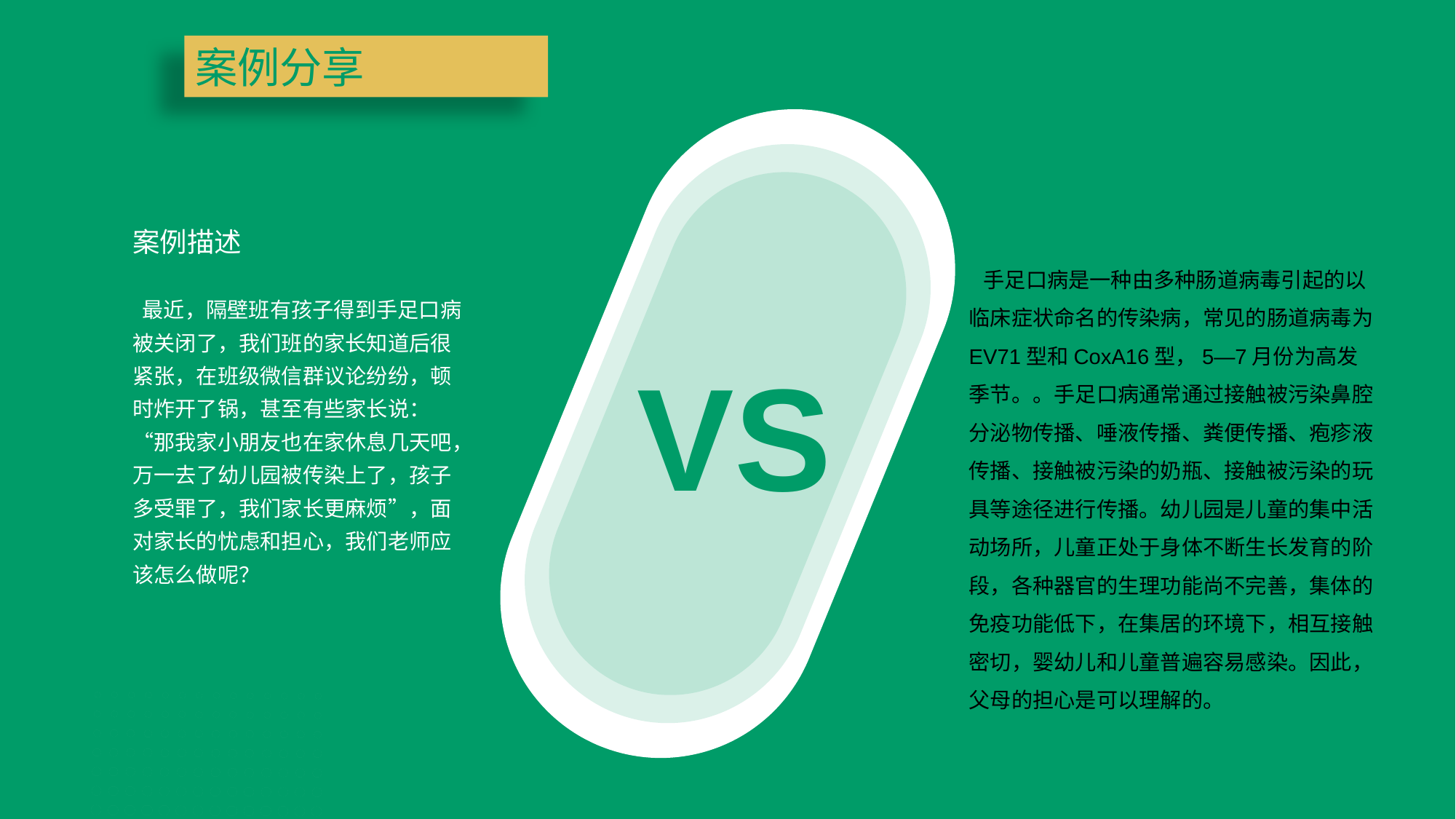

案例分享

案例分析
案例描述
  手足口病是一种由多种肠道病毒引起的以临床症状命名的传染病，常见的肠道病毒为EV71型和CoxA16型，5—7月份为高发季节。。手足口病通常通过接触被污染鼻腔分泌物传播、唾液传播、粪便传播、疱疹液传播、接触被污染的奶瓶、接触被污染的玩具等途径进行传播。幼儿园是儿童的集中活动场所，儿童正处于身体不断生长发育的阶段，各种器官的生理功能尚不完善，集体的免疫功能低下，在集居的环境下，相互接触密切，婴幼儿和儿童普遍容易感染。因此，父母的担心是可以理解的。

 最近，隔壁班有孩子得到手足口病被关闭了，我们班的家长知道后很紧张，在班级微信群议论纷纷，顿时炸开了锅，甚至有些家长说：“那我家小朋友也在家休息几天吧，万一去了幼儿园被传染上了，孩子多受罪了，我们家长更麻烦”，面对家长的忧虑和担心，我们老师应该怎么做呢？

VS